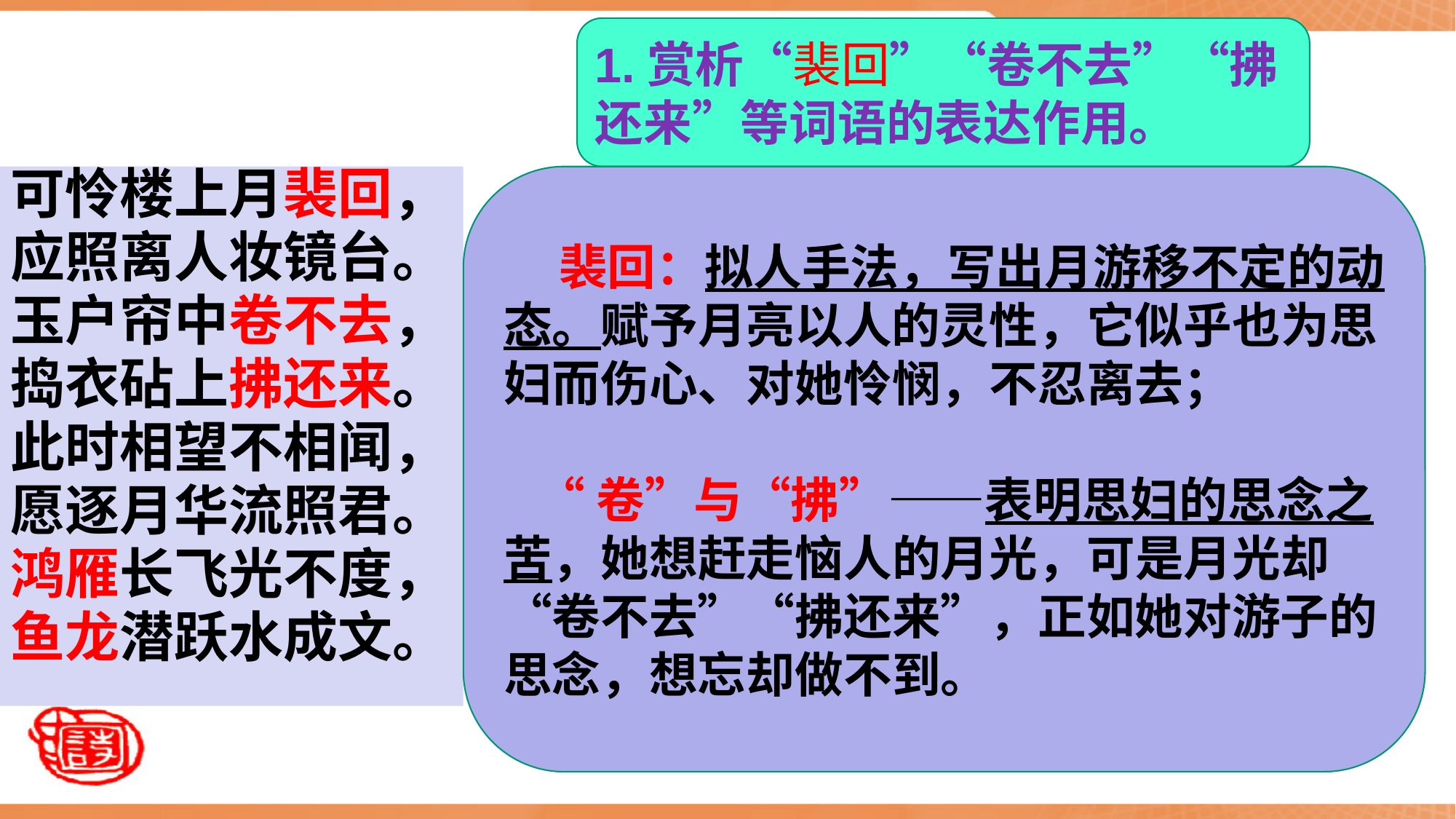

1.赏析“裴回”“卷不去”“拂还来”等词语的表达作用。
可怜楼上月裴回，
应照离人妆镜台。
玉户帘中卷不去，
捣衣砧上拂还来。
此时相望不相闻，
愿逐月华流照君。
鸿雁长飞光不度，
鱼龙潜跃水成文。

    裴回：拟人手法，写出月游移不定的动态。赋予月亮以人的灵性，它似乎也为思妇而伤心、对她怜悯，不忍离去；

   “卷”与“拂”——表明思妇的思念之苦，她想赶走恼人的月光，可是月光却“卷不去”“拂还来”，正如她对游子的思念，想忘却做不到。